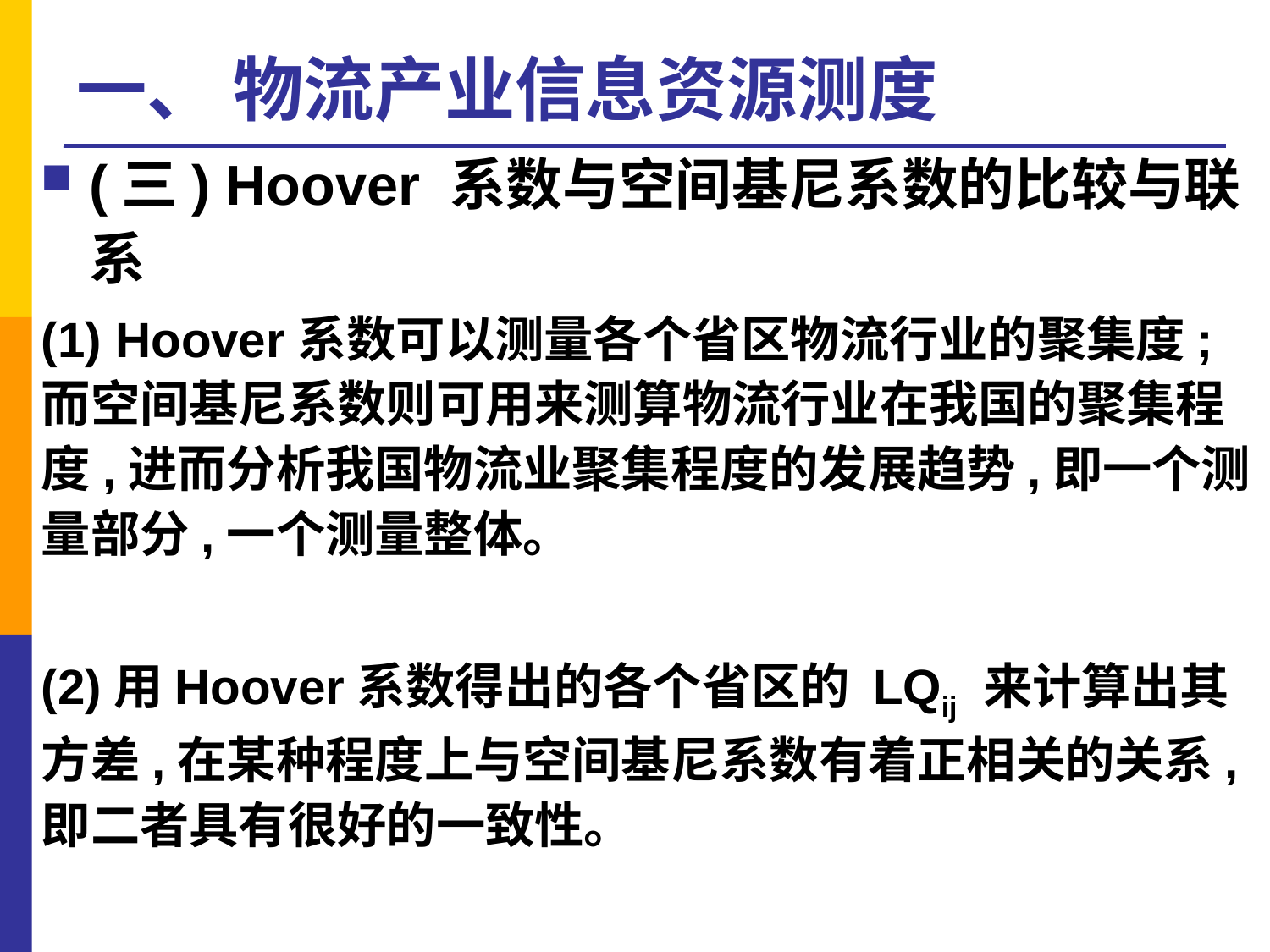

# 一、 物流产业信息资源测度
(三) Hoover 系数与空间基尼系数的比较与联系
(1) Hoover系数可以测量各个省区物流行业的聚集度;而空间基尼系数则可用来测算物流行业在我国的聚集程度,进而分析我国物流业聚集程度的发展趋势,即一个测量部分,一个测量整体。

(2)用Hoover系数得出的各个省区的 LQij 来计算出其方差,在某种程度上与空间基尼系数有着正相关的关系,即二者具有很好的一致性。